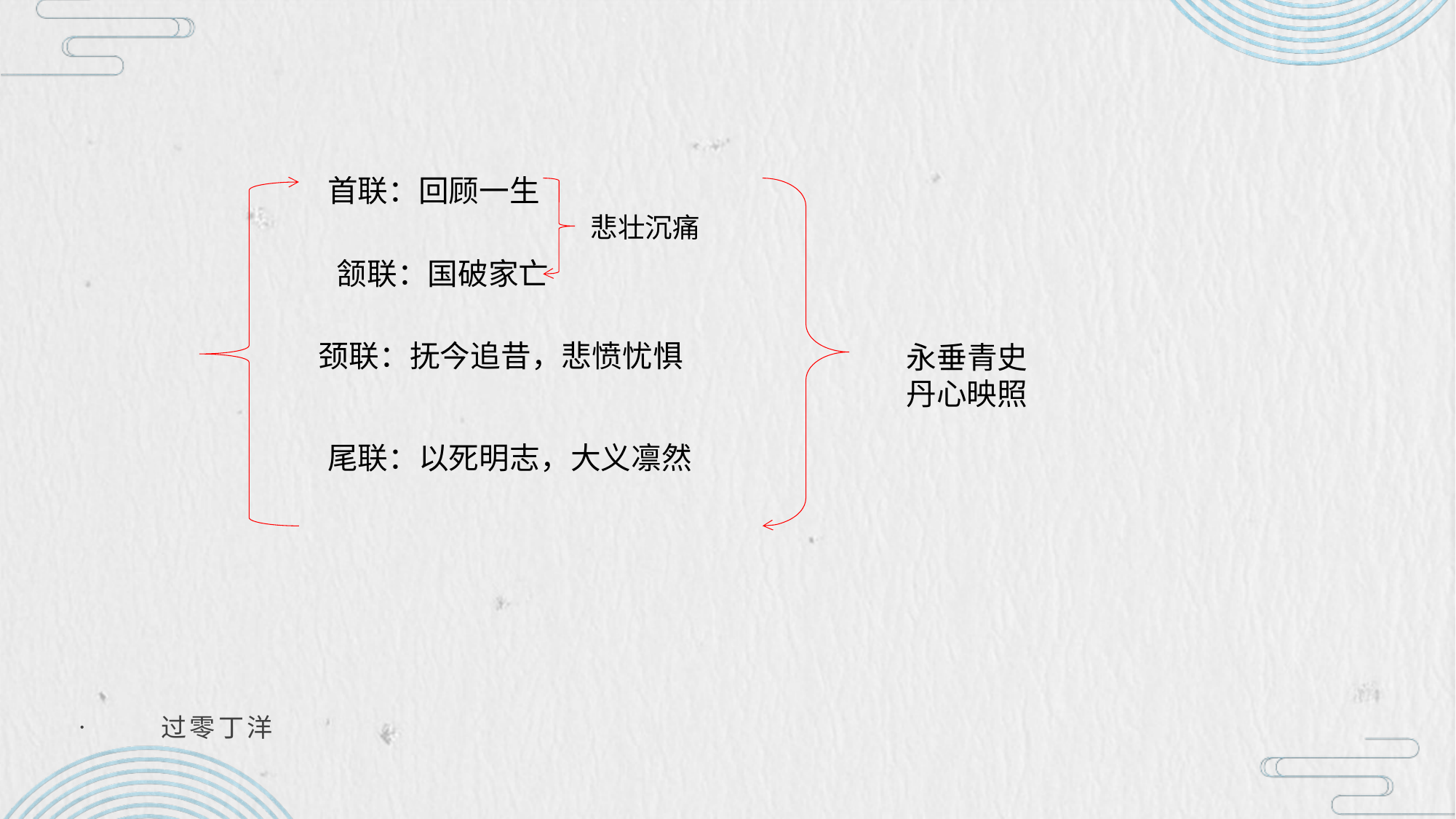

#

            过零丁洋
首联：回顾一生

悲壮沉痛
颔联：国破家亡
颈联：抚今追昔，悲愤忧惧
永垂青史
丹心映照
尾联：以死明志，大义凛然